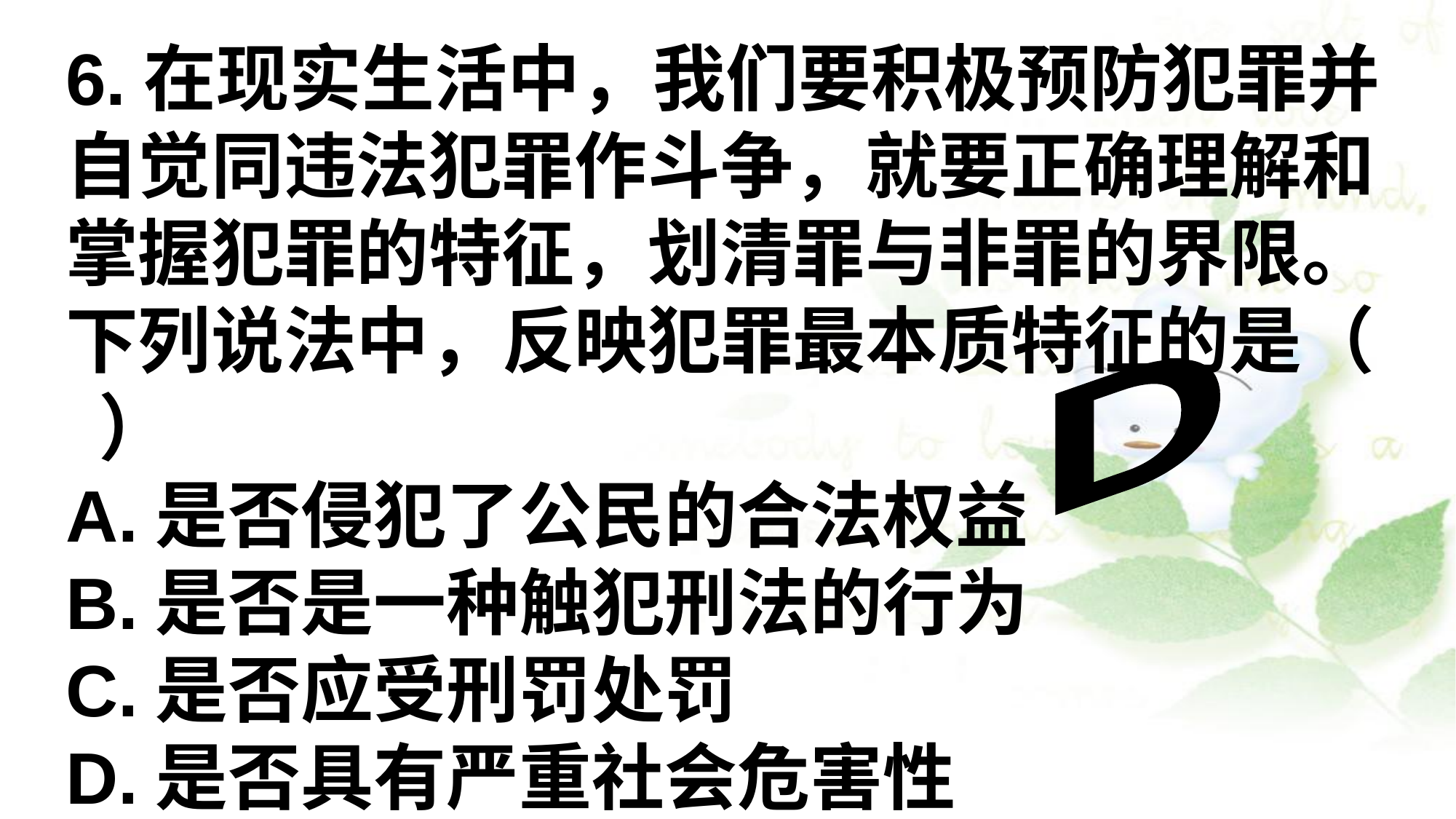

6.在现实生活中，我们要积极预防犯罪并自觉同违法犯罪作斗争，就要正确理解和掌握犯罪的特征，划清罪与非罪的界限。下列说法中，反映犯罪最本质特征的是（     ）
A.是否侵犯了公民的合法权益
B.是否是一种触犯刑法的行为
C.是否应受刑罚处罚
D.是否具有严重社会危害性
D